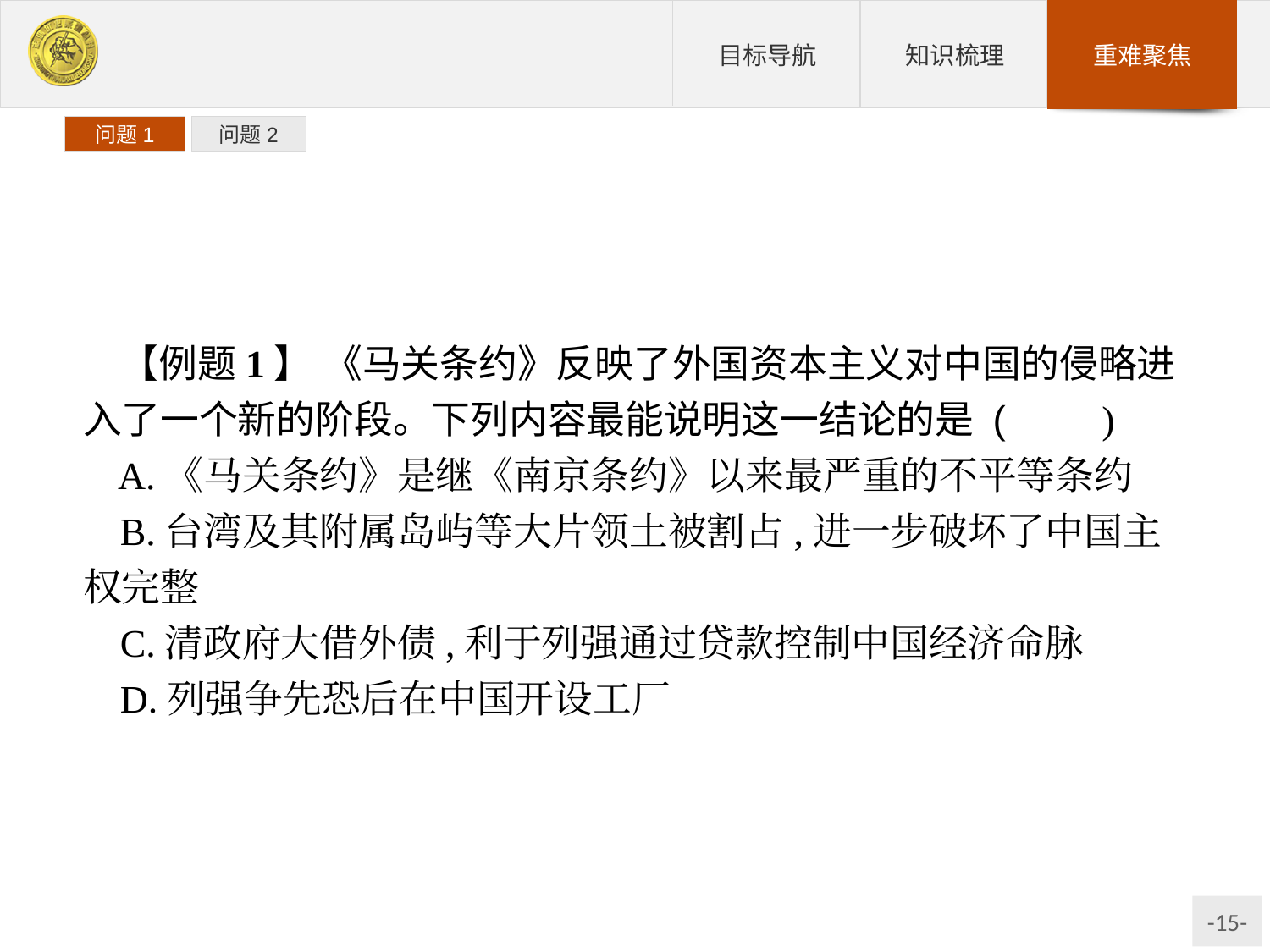

问题1
问题2
【例题1】 《马关条约》反映了外国资本主义对中国的侵略进入了一个新的阶段。下列内容最能说明这一结论的是 (　　)
A.《马关条约》是继《南京条约》以来最严重的不平等条约
B.台湾及其附属岛屿等大片领土被割占,进一步破坏了中国主权完整
C.清政府大借外债,利于列强通过贷款控制中国经济命脉
D.列强争先恐后在中国开设工厂